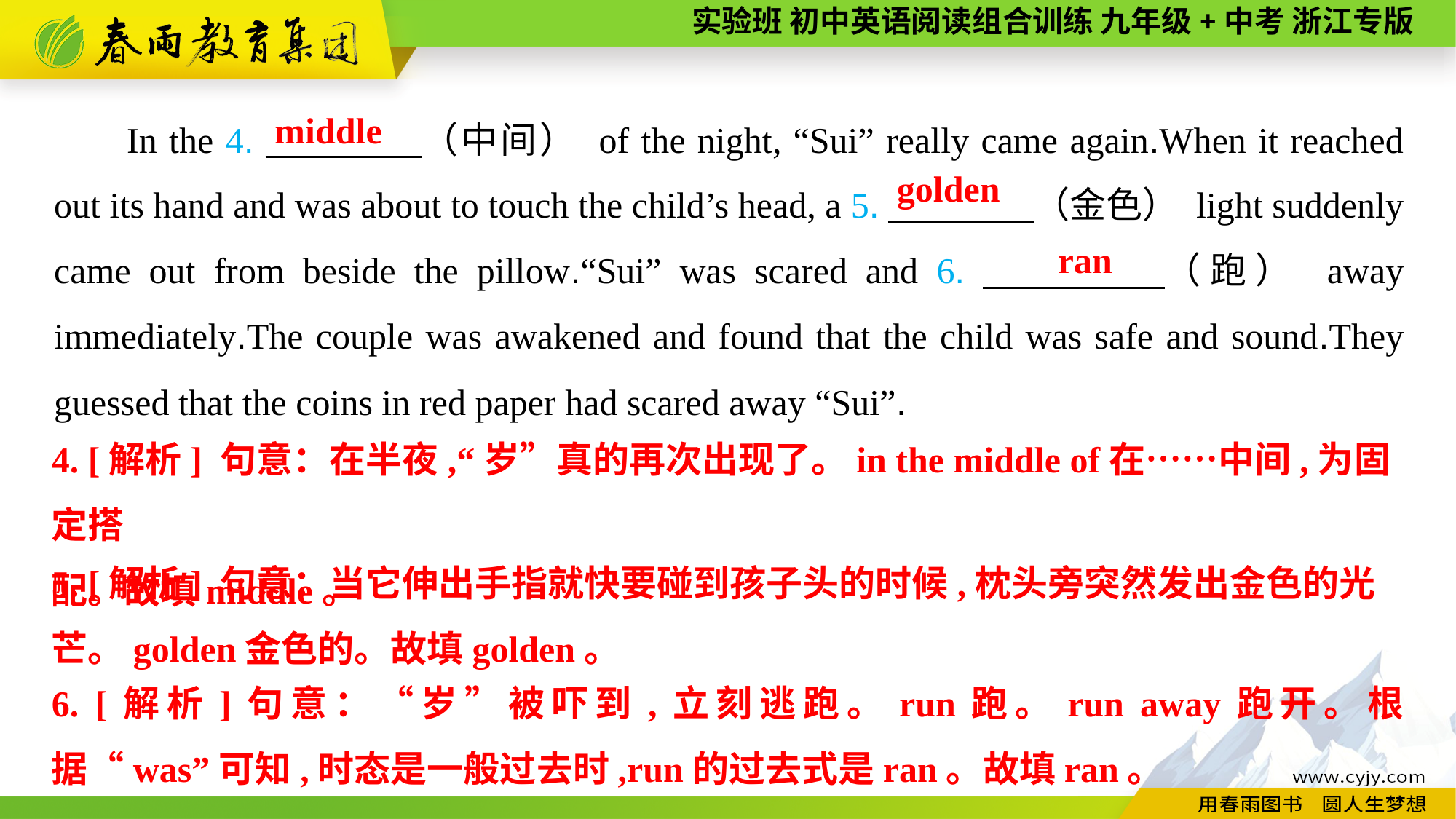

In the 4.　　　　（中间） of the night, “Sui” really came again.When it reached out its hand and was about to touch the child’s head, a 5.　　　　（金色） light suddenly came out from beside the pillow.“Sui” was scared and 6.　　　　（跑） away immediately.The couple was awakened and found that the child was safe and sound.They guessed that the coins in red paper had scared away “Sui”.
middle
golden
 ran
4. [解析] 句意：在半夜,“岁”真的再次出现了。in the middle of在……中间,为固定搭
配。故填middle。
5. [解析] 句意：当它伸出手指就快要碰到孩子头的时候,枕头旁突然发出金色的光
芒。golden金色的。故填golden。
6. [解析]句意：“岁”被吓到,立刻逃跑。run跑。run away跑开。根据“was”可知,时态是一般过去时,run的过去式是ran。故填ran。